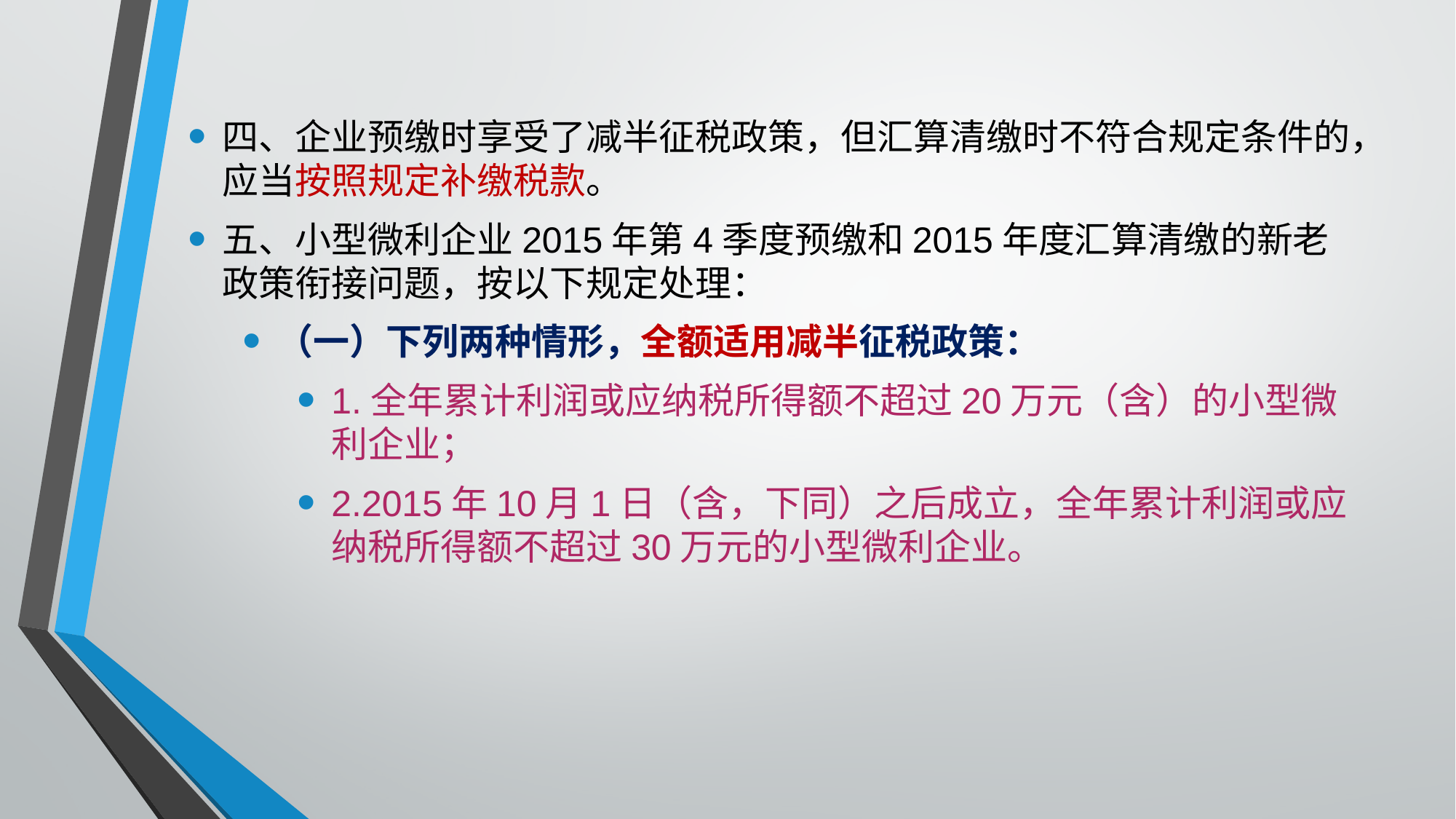

四、企业预缴时享受了减半征税政策，但汇算清缴时不符合规定条件的，应当按照规定补缴税款。
五、小型微利企业2015年第4季度预缴和2015年度汇算清缴的新老政策衔接问题，按以下规定处理：
（一）下列两种情形，全额适用减半征税政策：
1.全年累计利润或应纳税所得额不超过20万元（含）的小型微利企业；
2.2015年10月1日（含，下同）之后成立，全年累计利润或应纳税所得额不超过30万元的小型微利企业。